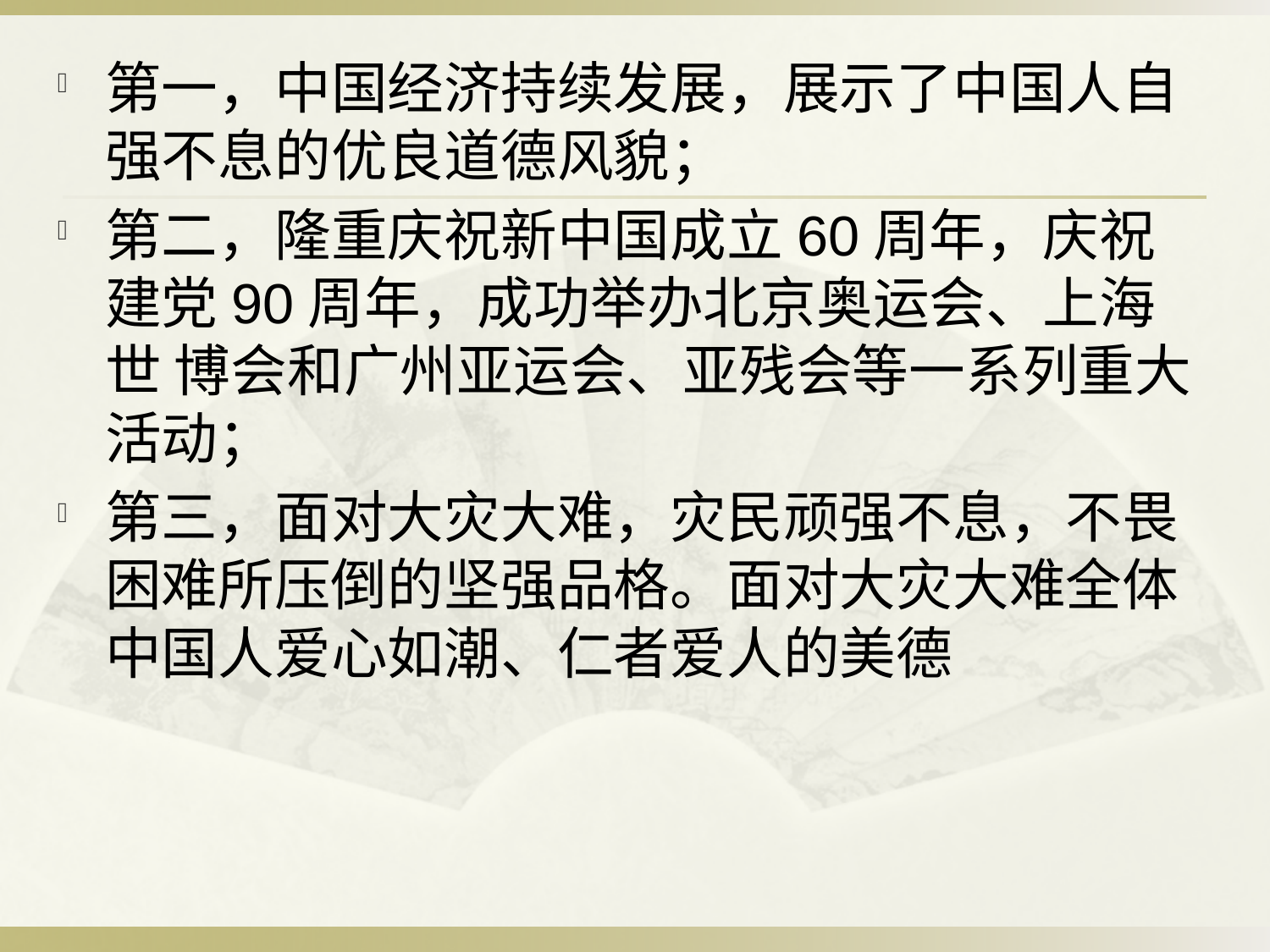

第一，中国经济持续发展，展示了中国人自强不息的优良道德风貌；
第二，隆重庆祝新中国成立60周年，庆祝建党90周年，成功举办北京奥运会、上海世 博会和广州亚运会、亚残会等一系列重大活动；
第三，面对大灾大难，灾民顽强不息，不畏困难所压倒的坚强品格。面对大灾大难全体中国人爱心如潮、仁者爱人的美德